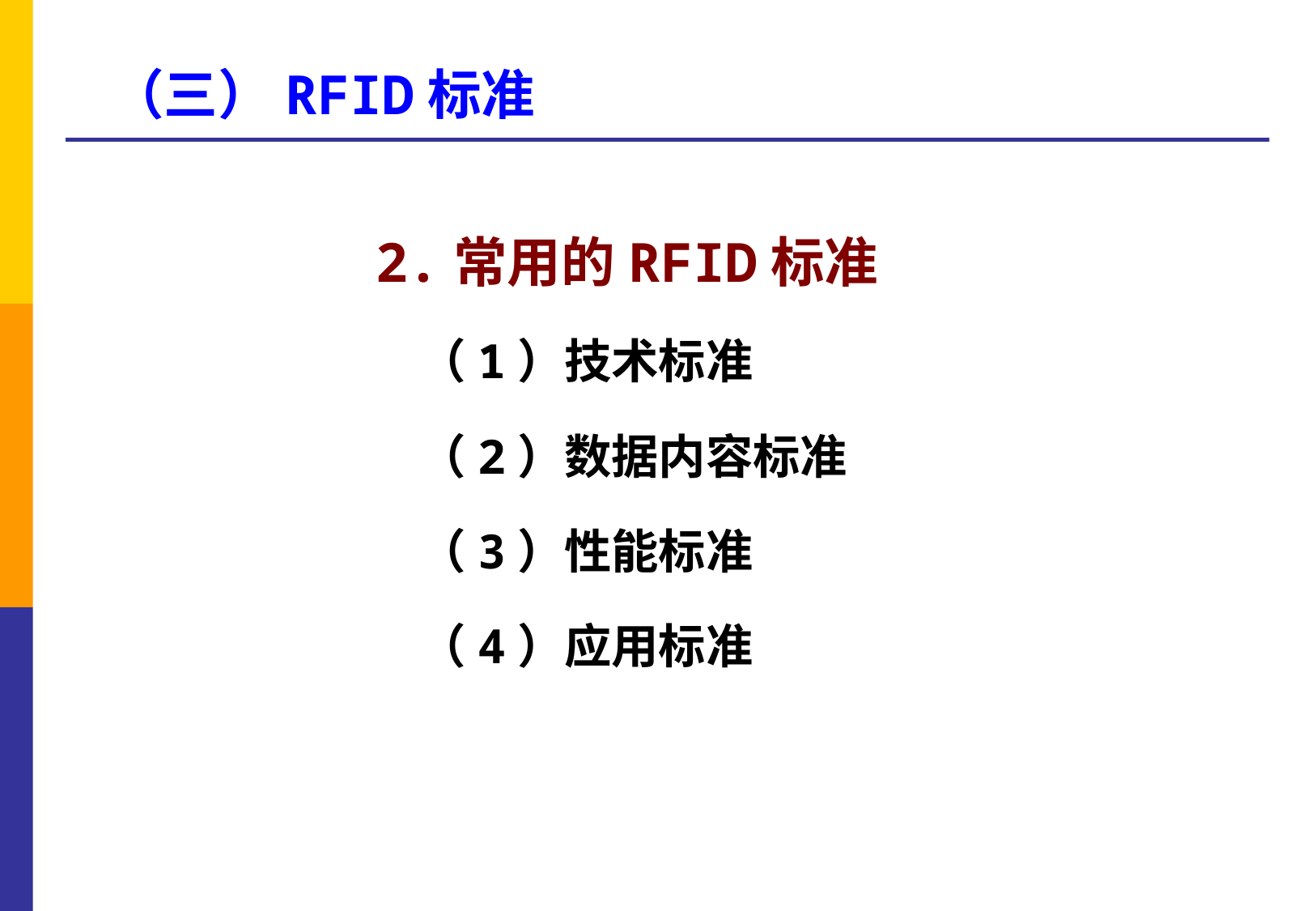

# （三）RFID标准
2.常用的RFID标准
   （1）技术标准
   （2）数据内容标准
   （3）性能标准
   （4）应用标准